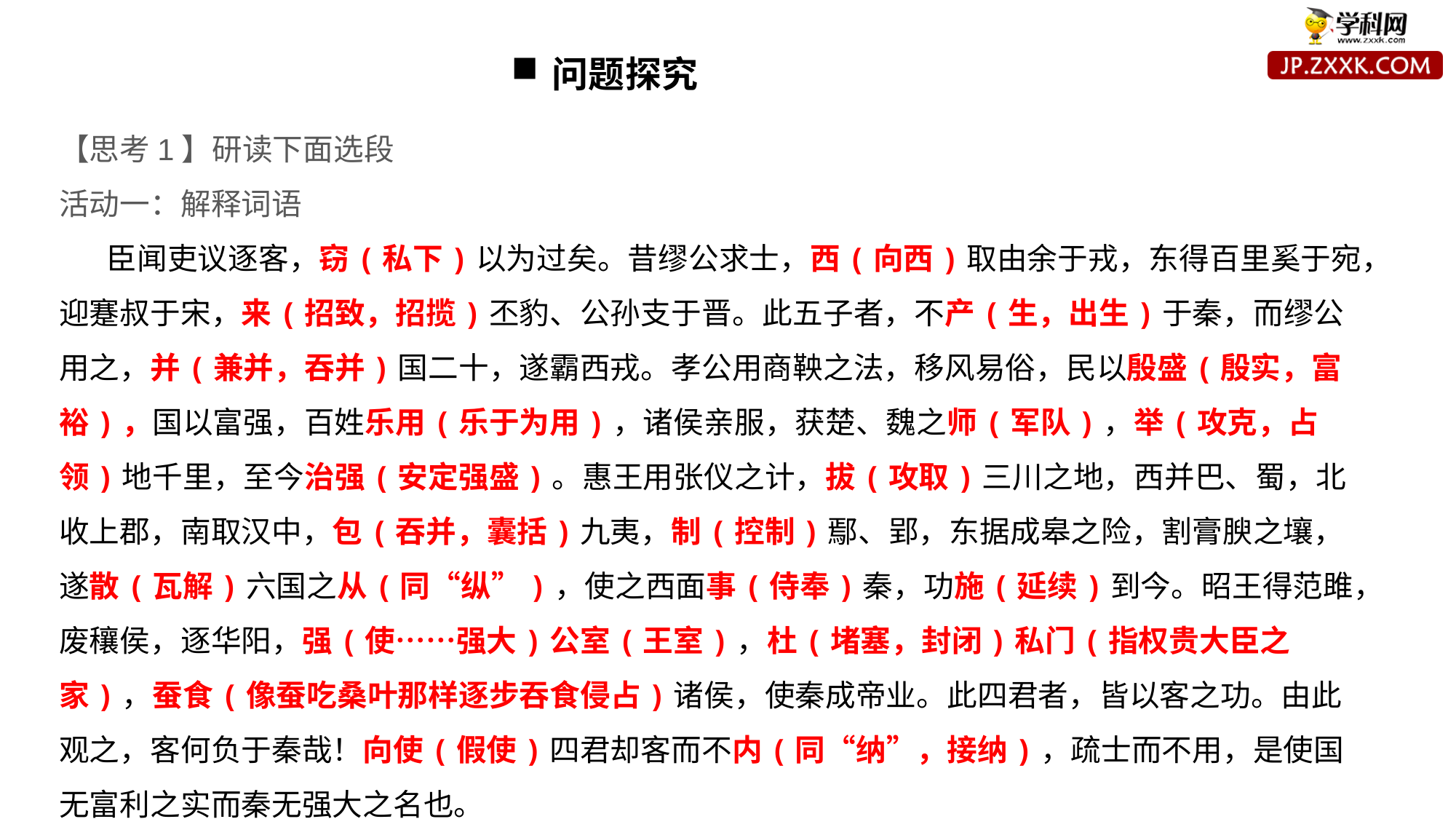

问题探究
【思考1】研读下面选段
活动一：解释词语
      臣闻吏议逐客，窃(私下)以为过矣。昔缪公求士，西(向西)取由余于戎，东得百里奚于宛，迎蹇叔于宋，来(招致，招揽)丕豹、公孙支于晋。此五子者，不产(生，出生)于秦，而缪公用之，并(兼并，吞并)国二十，遂霸西戎。孝公用商鞅之法，移风易俗，民以殷盛(殷实，富裕)，国以富强，百姓乐用(乐于为用)，诸侯亲服，获楚、魏之师(军队)，举(攻克，占领)地千里，至今治强(安定强盛)。惠王用张仪之计，拔(攻取)三川之地，西并巴、蜀，北收上郡，南取汉中，包(吞并，囊括)九夷，制(控制)鄢、郢，东据成皋之险，割膏腴之壤，遂散(瓦解)六国之从(同“纵”)，使之西面事(侍奉)秦，功施(延续)到今。昭王得范雎，废穰侯，逐华阳，强(使……强大)公室(王室)，杜(堵塞，封闭)私门(指权贵大臣之家)，蚕食(像蚕吃桑叶那样逐步吞食侵占)诸侯，使秦成帝业。此四君者，皆以客之功。由此观之，客何负于秦哉！向使(假使)四君却客而不内(同“纳”，接纳)，疏士而不用，是使国无富利之实而秦无强大之名也。